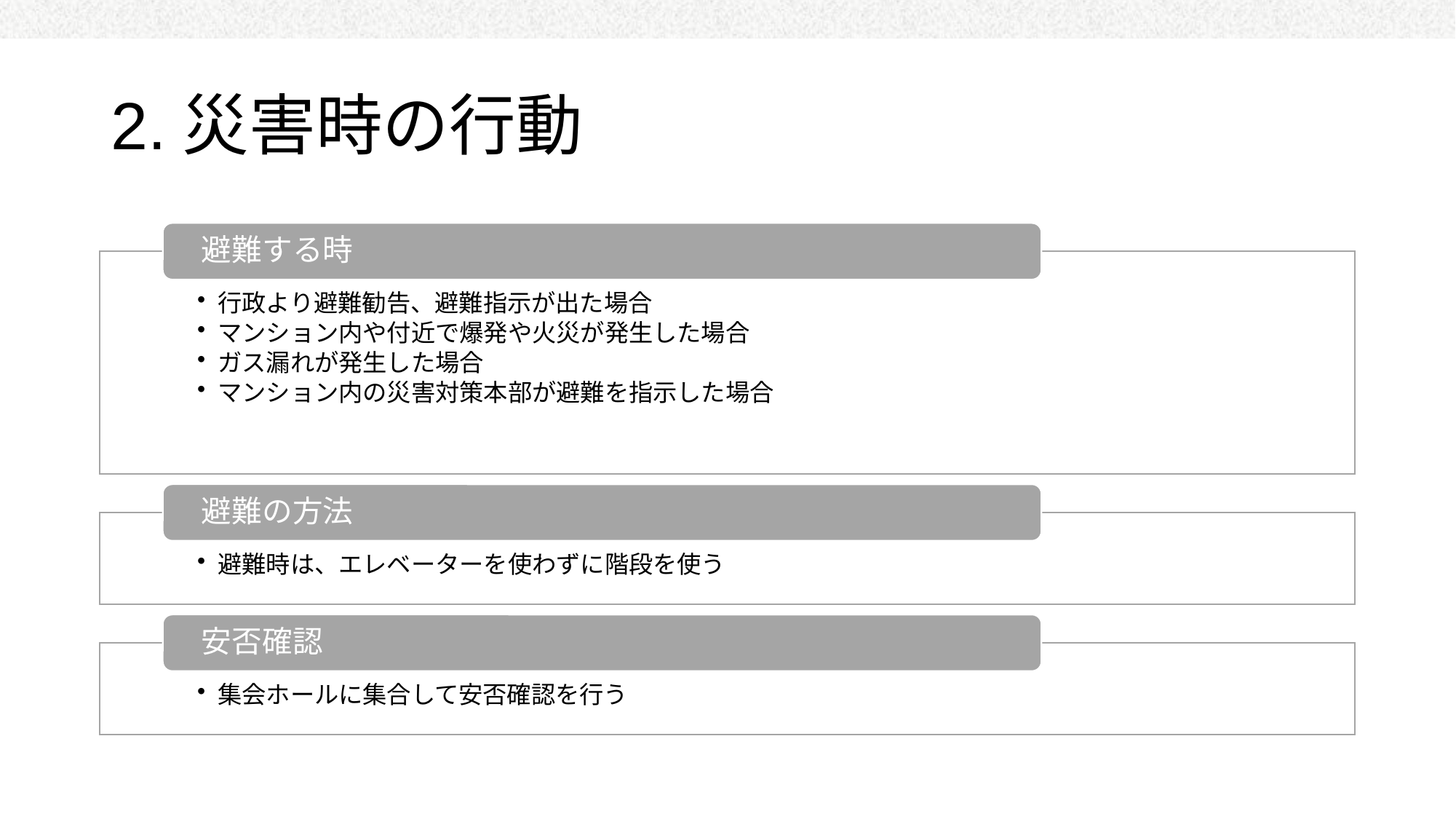

# 2.災害時の行動
行政より避難勧告、避難指示が出た場合
マンション内や付近で爆発や火災が発生した場合
ガス漏れが発生した場合
マンション内の災害対策本部が避難を指示した場合
避難する時
避難時は、エレベーターを使わずに階段を使う
避難の方法
集会ホールに集合して安否確認を行う
安否確認